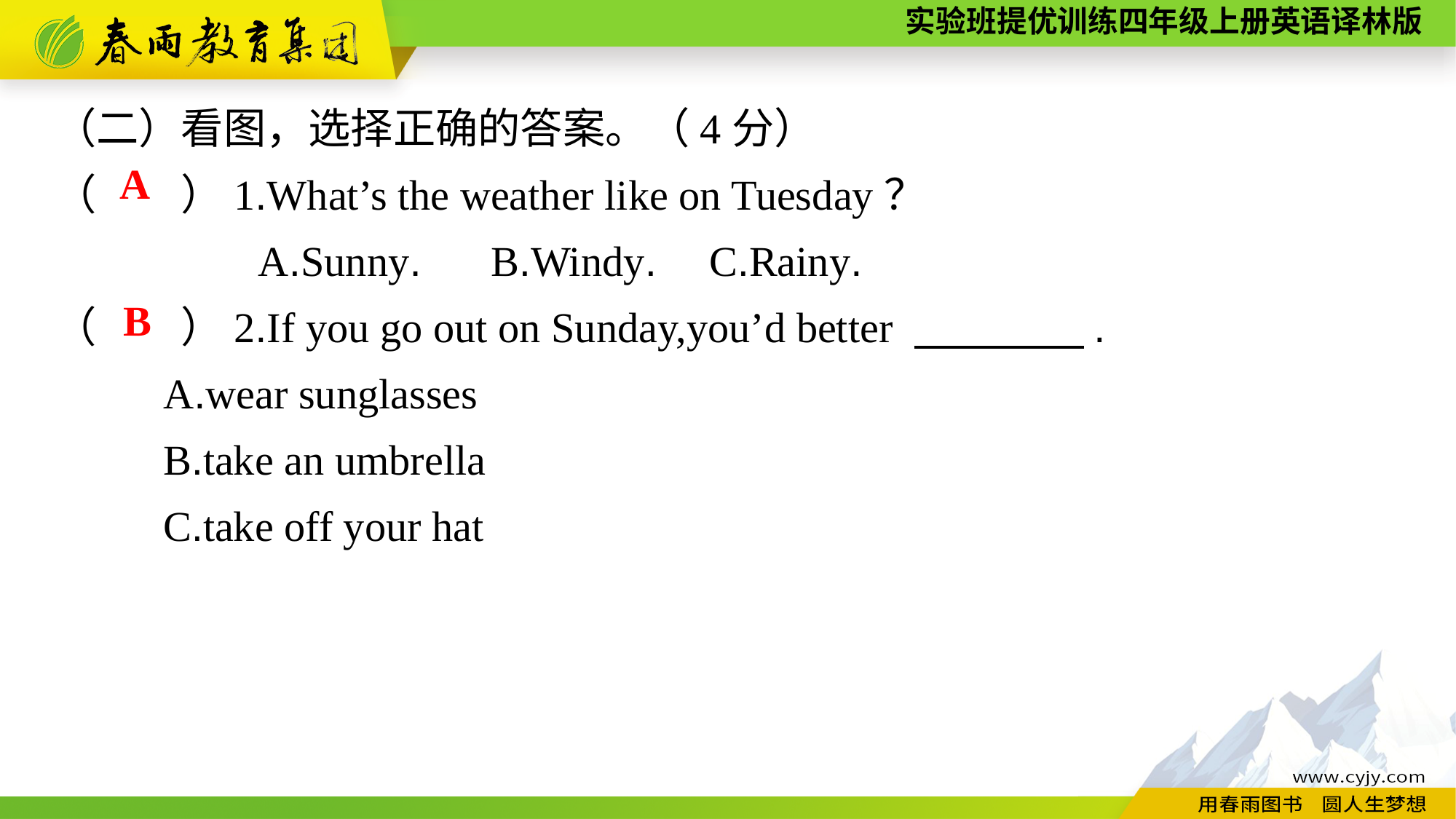

（二）看图，选择正确的答案。（4分）
（　　）1.What’s the weather like on Tuesday？
A.Sunny.	B.Windy.	C.Rainy.
（　　）2.If you go out on Sunday,you’d better 　　　　.
	A.wear sunglasses
	B.take an umbrella
	C.take off your hat
A
B